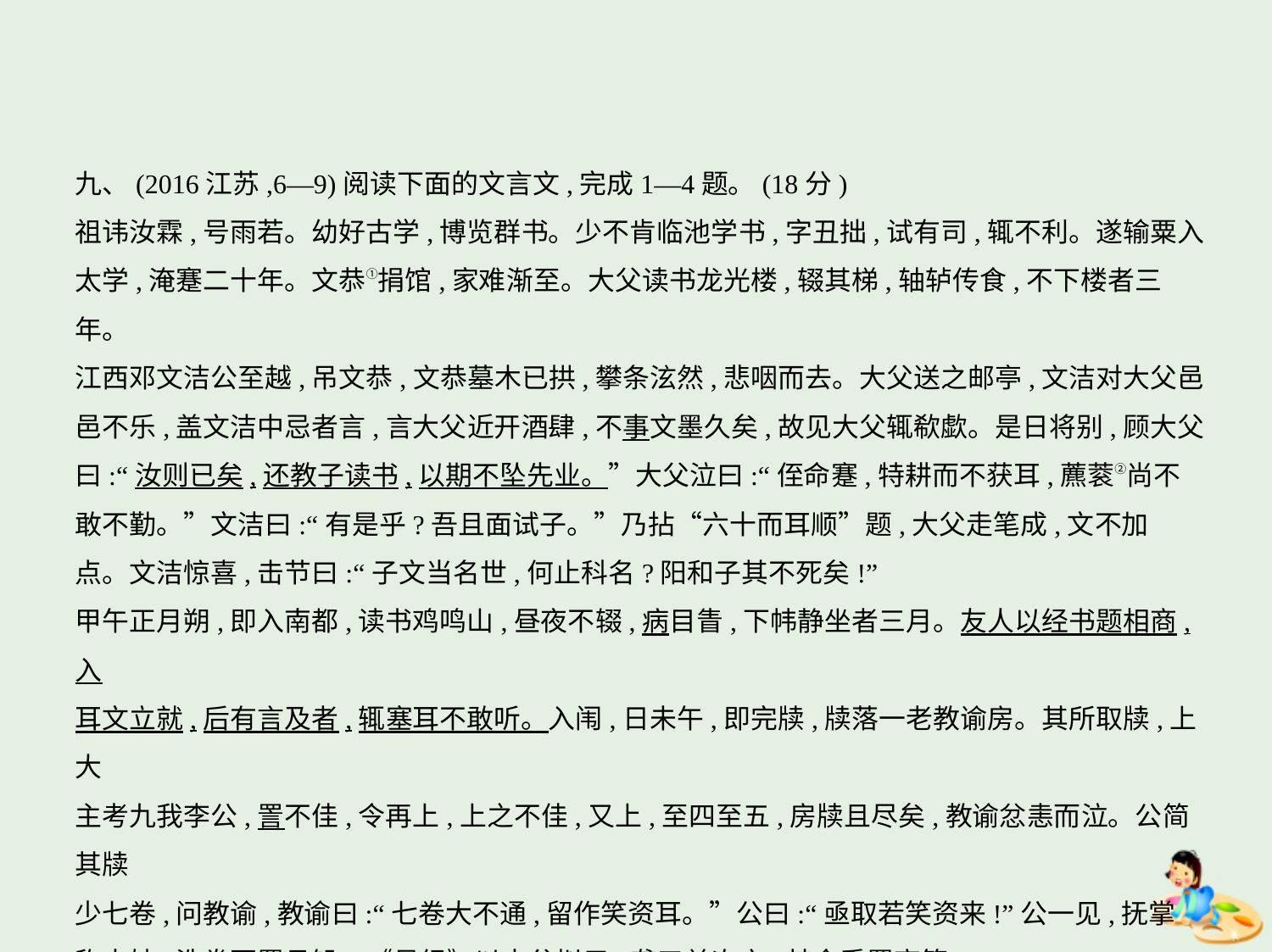

九、(2016江苏,6—9)阅读下面的文言文,完成1—4题。(18分)
祖讳汝霖,号雨若。幼好古学,博览群书。少不肯临池学书,字丑拙,试有司,辄不利。遂输粟入
太学,淹蹇二十年。文恭①捐馆,家难渐至。大父读书龙光楼,辍其梯,轴轳传食,不下楼者三年。
江西邓文洁公至越,吊文恭,文恭墓木已拱,攀条泫然,悲咽而去。大父送之邮亭,文洁对大父邑
邑不乐,盖文洁中忌者言,言大父近开酒肆,不事文墨久矣,故见大父辄欷歔。是日将别,顾大父
曰:“汝则已矣,还教子读书,以期不坠先业。”大父泣曰:“侄命蹇,特耕而不获耳,藨蓘②尚不
敢不勤。”文洁曰:“有是乎?吾且面试子。”乃拈“六十而耳顺”题,大父走笔成,文不加
点。文洁惊喜,击节曰:“子文当名世,何止科名?阳和子其不死矣!”
甲午正月朔,即入南都,读书鸡鸣山,昼夜不辍,病目眚,下帏静坐者三月。友人以经书题相商,入
耳文立就,后有言及者,辄塞耳不敢听。入闱,日未午,即完牍,牍落一老教谕房。其所取牍,上大
主考九我李公,詈不佳,令再上,上之不佳,又上,至四至五,房牍且尽矣,教谕忿恚而泣。公简其牍
少七卷,问教谕,教谕曰:“七卷大不通,留作笑资耳。”公曰:“亟取若笑资来!”公一见,抚掌
称大妙,洗卷更置丹铅。《易经》以大父拟元,龚三益次之,其余悉置高等。
乙未,成进士,授清江令,调广昌,僚寀多名下士。贞父黄先生善谑弄,易大父为纨袴子。巡方下